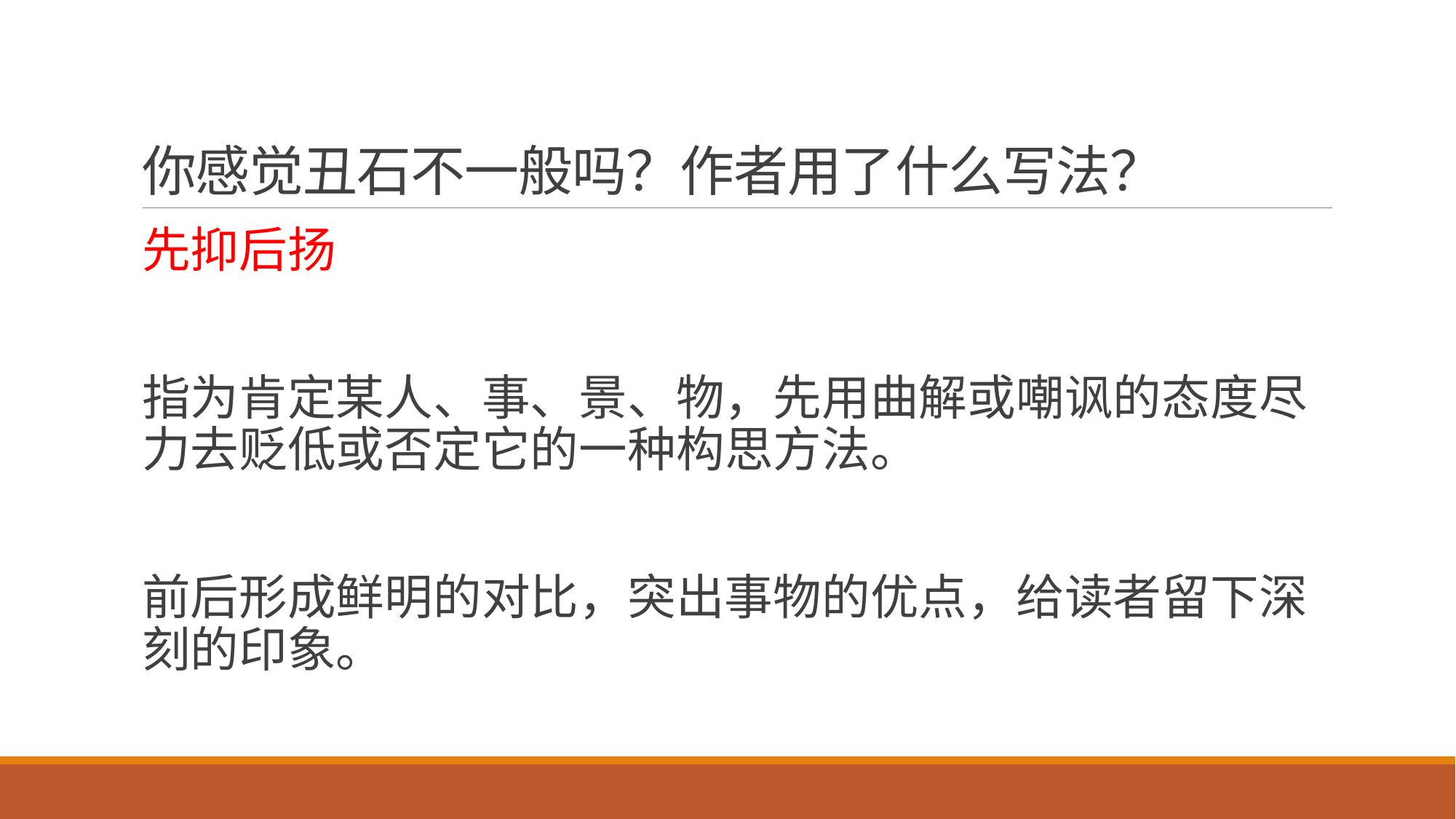

# 你感觉丑石不一般吗？作者用了什么写法？
先抑后扬

指为肯定某人、事、景、物，先用曲解或嘲讽的态度尽力去贬低或否定它的一种构思方法。

前后形成鲜明的对比，突出事物的优点，给读者留下深刻的印象。